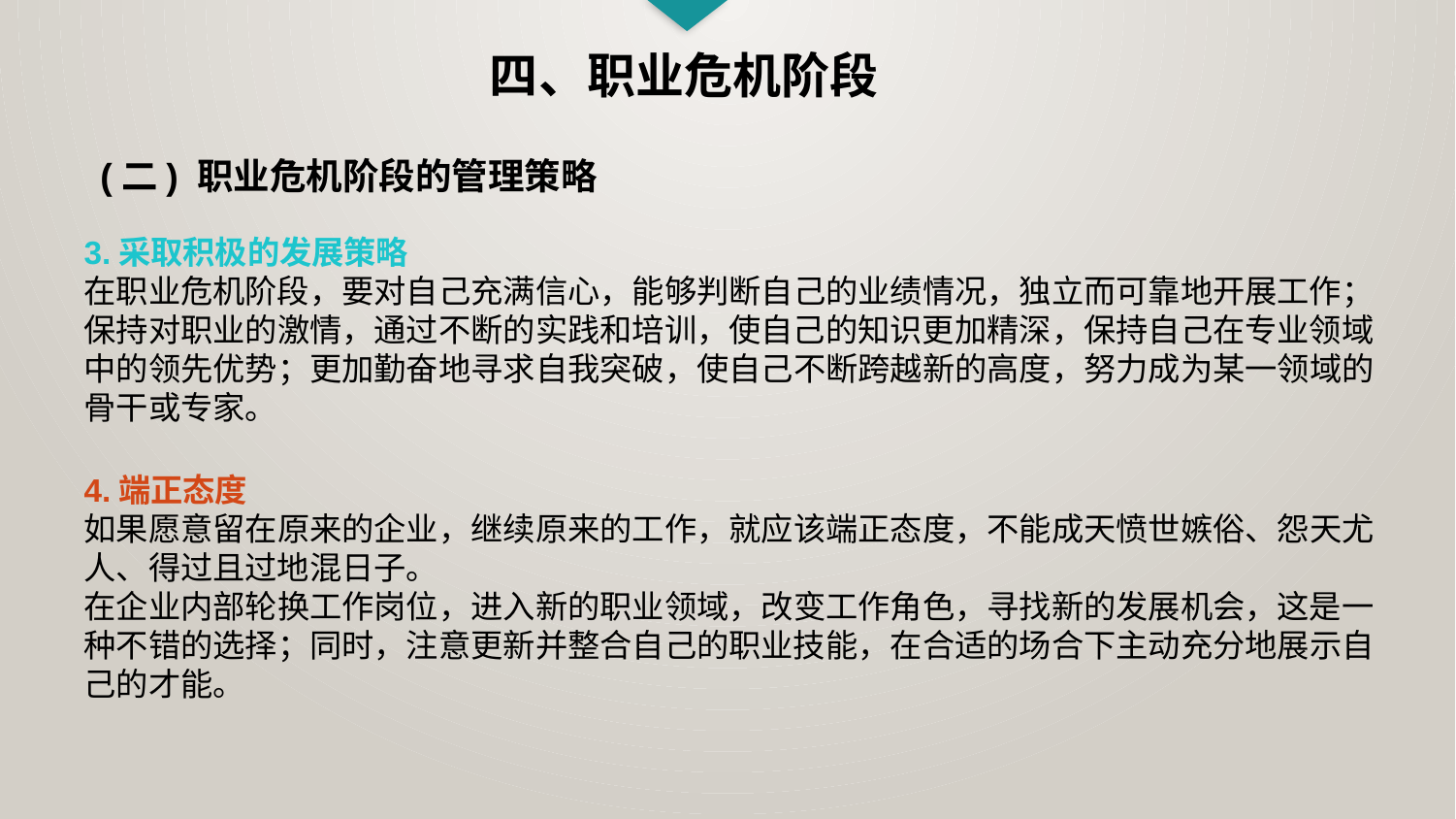

四、职业危机阶段
(二) 职业危机阶段的管理策略
3.采取积极的发展策略
在职业危机阶段，要对自己充满信心，能够判断自己的业绩情况，独立而可靠地开展工作；保持对职业的激情，通过不断的实践和培训，使自己的知识更加精深，保持自己在专业领域中的领先优势；更加勤奋地寻求自我突破，使自己不断跨越新的高度，努力成为某一领域的骨干或专家。
4.端正态度
如果愿意留在原来的企业，继续原来的工作，就应该端正态度，不能成天愤世嫉俗、怨天尤人、得过且过地混日子。
在企业内部轮换工作岗位，进入新的职业领域，改变工作角色，寻找新的发展机会，这是一种不错的选择；同时，注意更新并整合自己的职业技能，在合适的场合下主动充分地展示自己的才能。
49